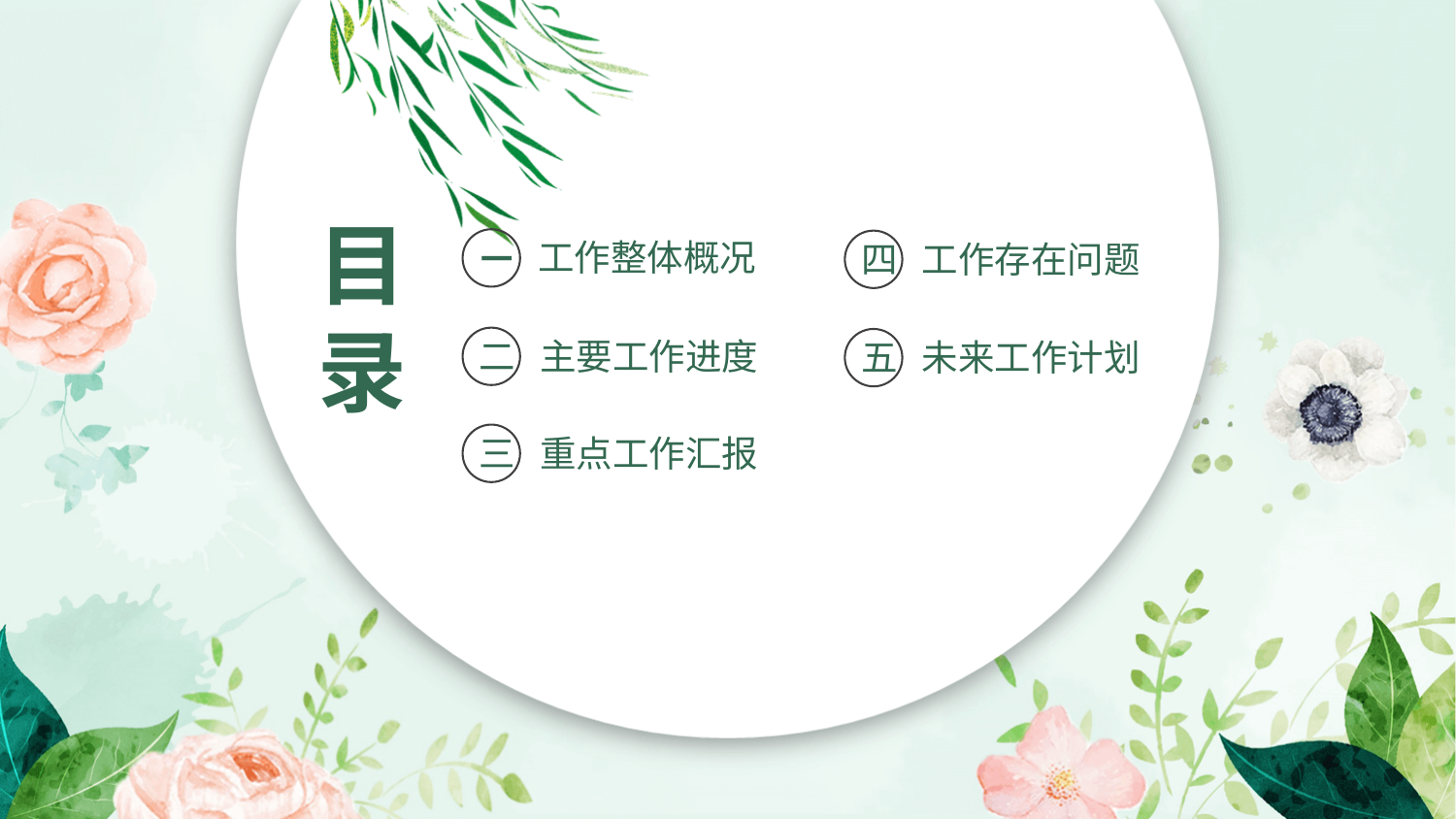

目
录
一   工作整体概况

四   工作存在问题

二   主要工作进度

五   未来工作计划

三   重点工作汇报